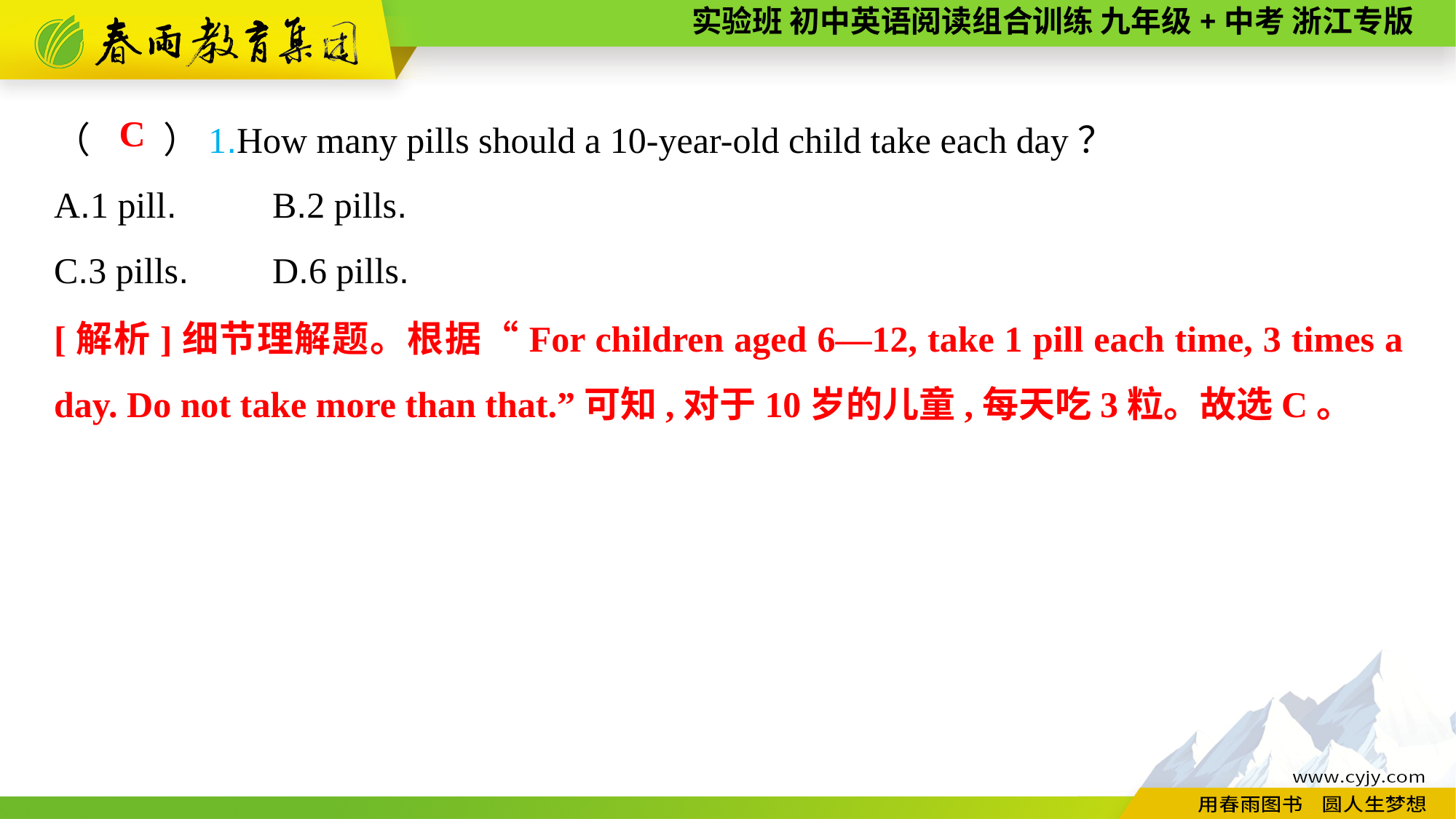

（　　）1.How many pills should a 10-year-old child take each day？
A.1 pill.	B.2 pills.
C.3 pills.	D.6 pills.
C
[解析]细节理解题。根据“For children aged 6—12, take 1 pill each time, 3 times a day. Do not take more than that.”可知,对于10岁的儿童,每天吃3粒。故选C。